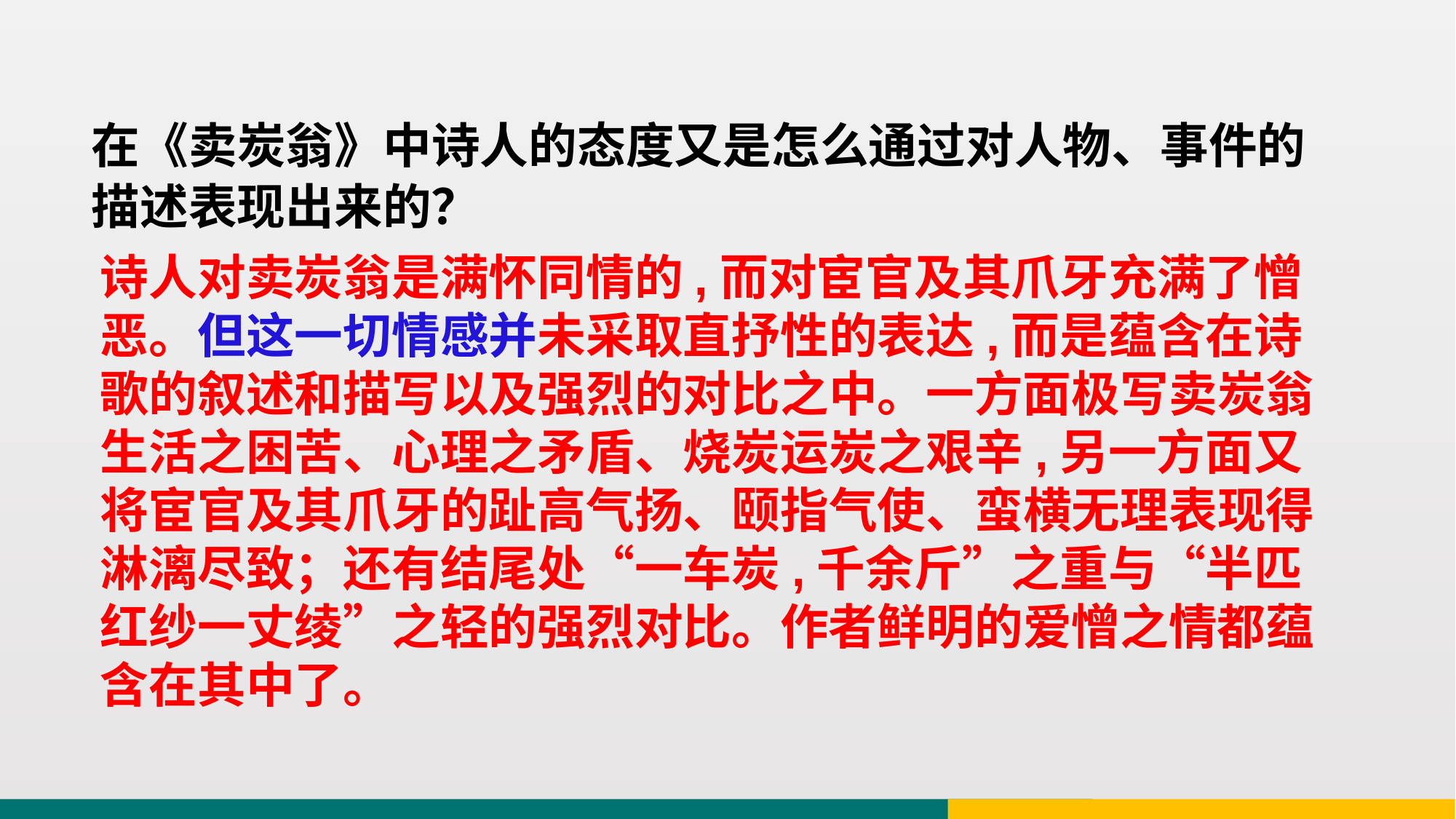

在《卖炭翁》中诗人的态度又是怎么通过对人物、事件的描述表现出来的？
诗人对卖炭翁是满怀同情的,而对宦官及其爪牙充满了憎恶。但这一切情感并未采取直抒性的表达,而是蕴含在诗歌的叙述和描写以及强烈的对比之中。一方面极写卖炭翁生活之困苦、心理之矛盾、烧炭运炭之艰辛,另一方面又将宦官及其爪牙的趾高气扬、颐指气使、蛮横无理表现得淋漓尽致；还有结尾处“一车炭,千余斤”之重与“半匹红纱一丈绫”之轻的强烈对比。作者鲜明的爱憎之情都蕴含在其中了。